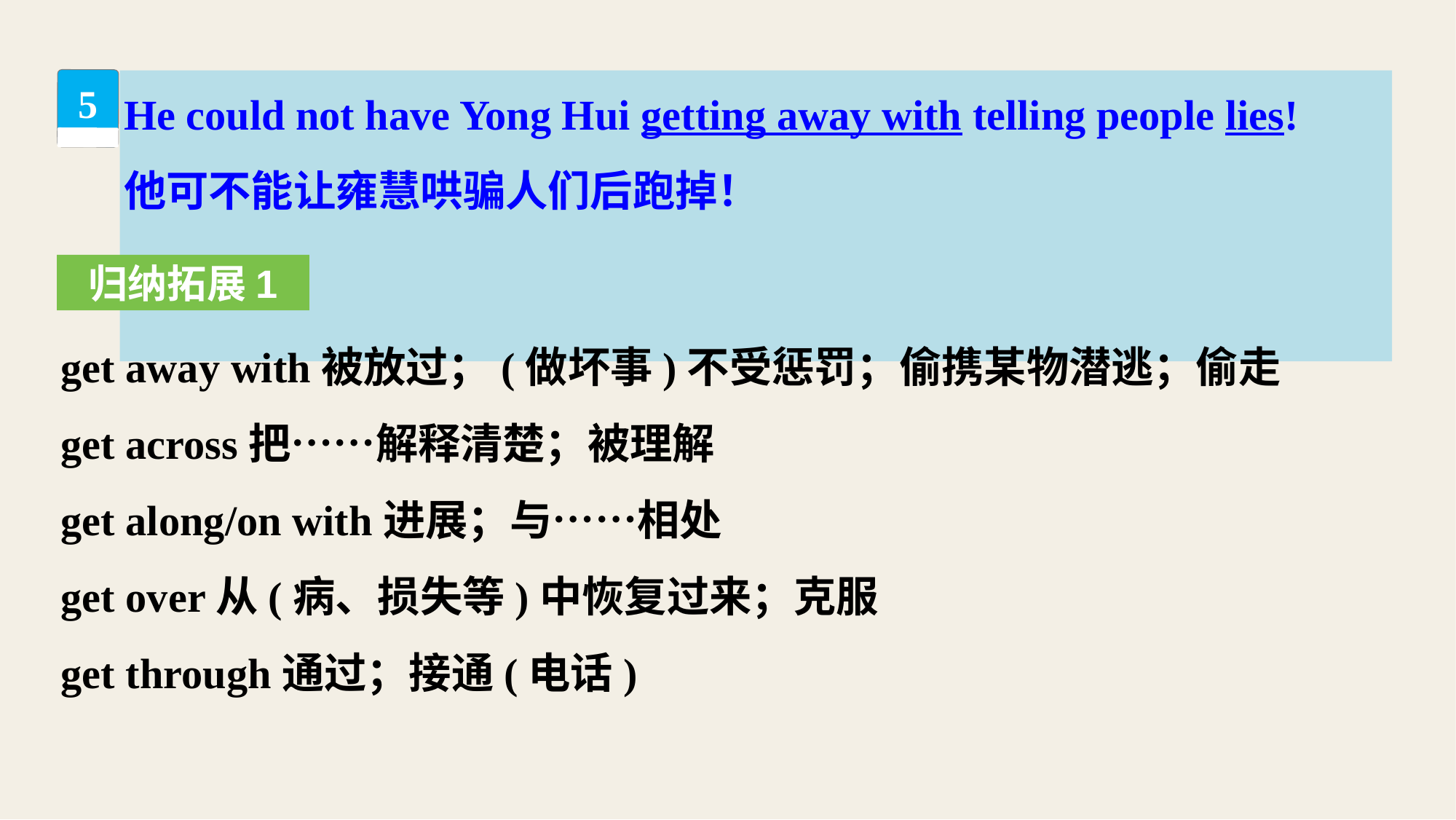

He could not have Yong Hui getting away with telling people lies!
他可不能让雍慧哄骗人们后跑掉！

5

归纳拓展1
get away with被放过；(做坏事)不受惩罚；偷携某物潜逃；偷走
get across把……解释清楚；被理解
get along/on with进展；与……相处
get over从(病、损失等)中恢复过来；克服
get through通过；接通(电话)